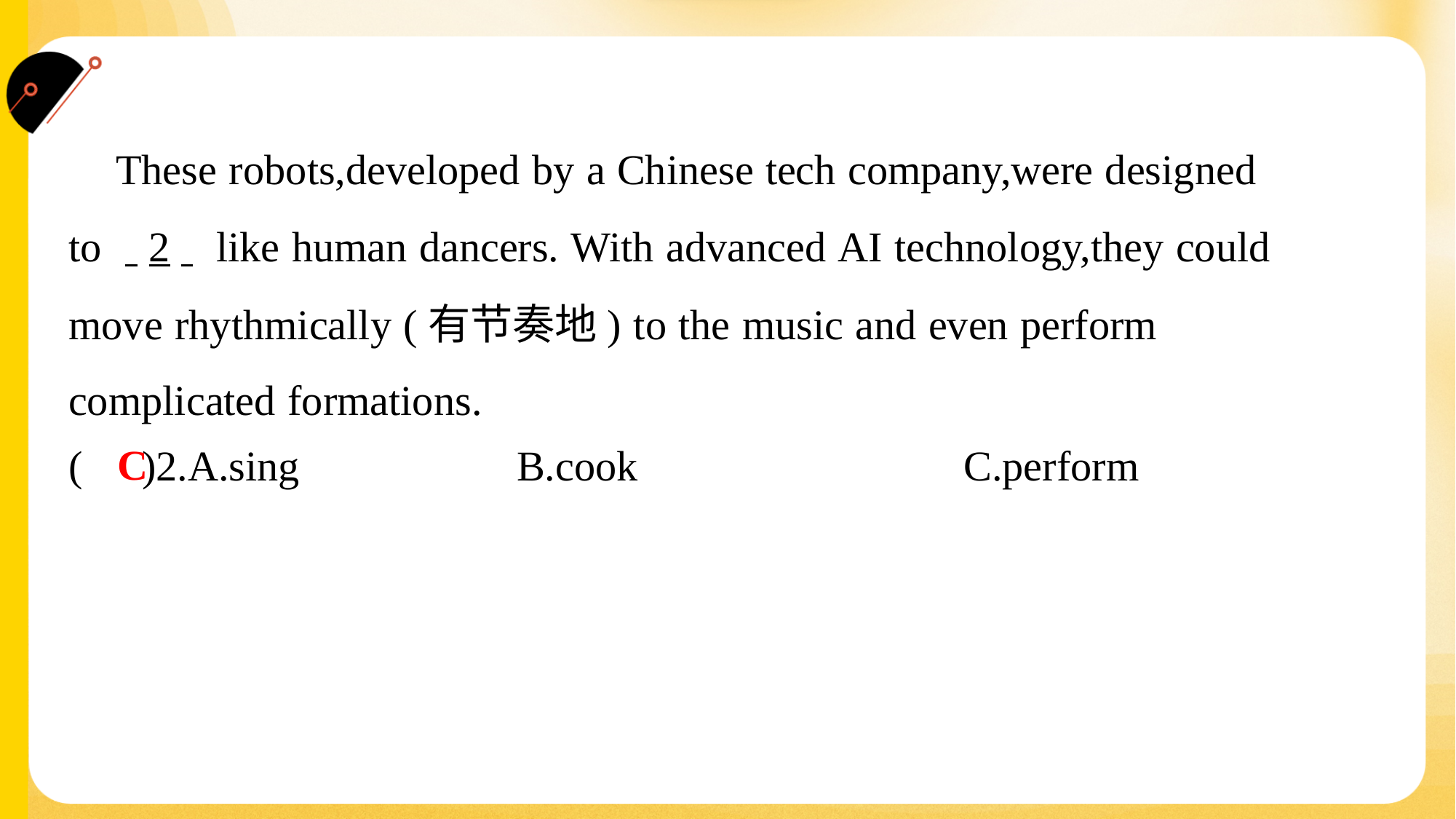

These robots,developed by a Chinese tech company,were designed
to . .2. . like human dancers. With advanced AI technology,they could
move rhythmically (有节奏地) to the music and even perform
complicated formations.#2
C
(     )2.A.sing	B.cook	C.perform